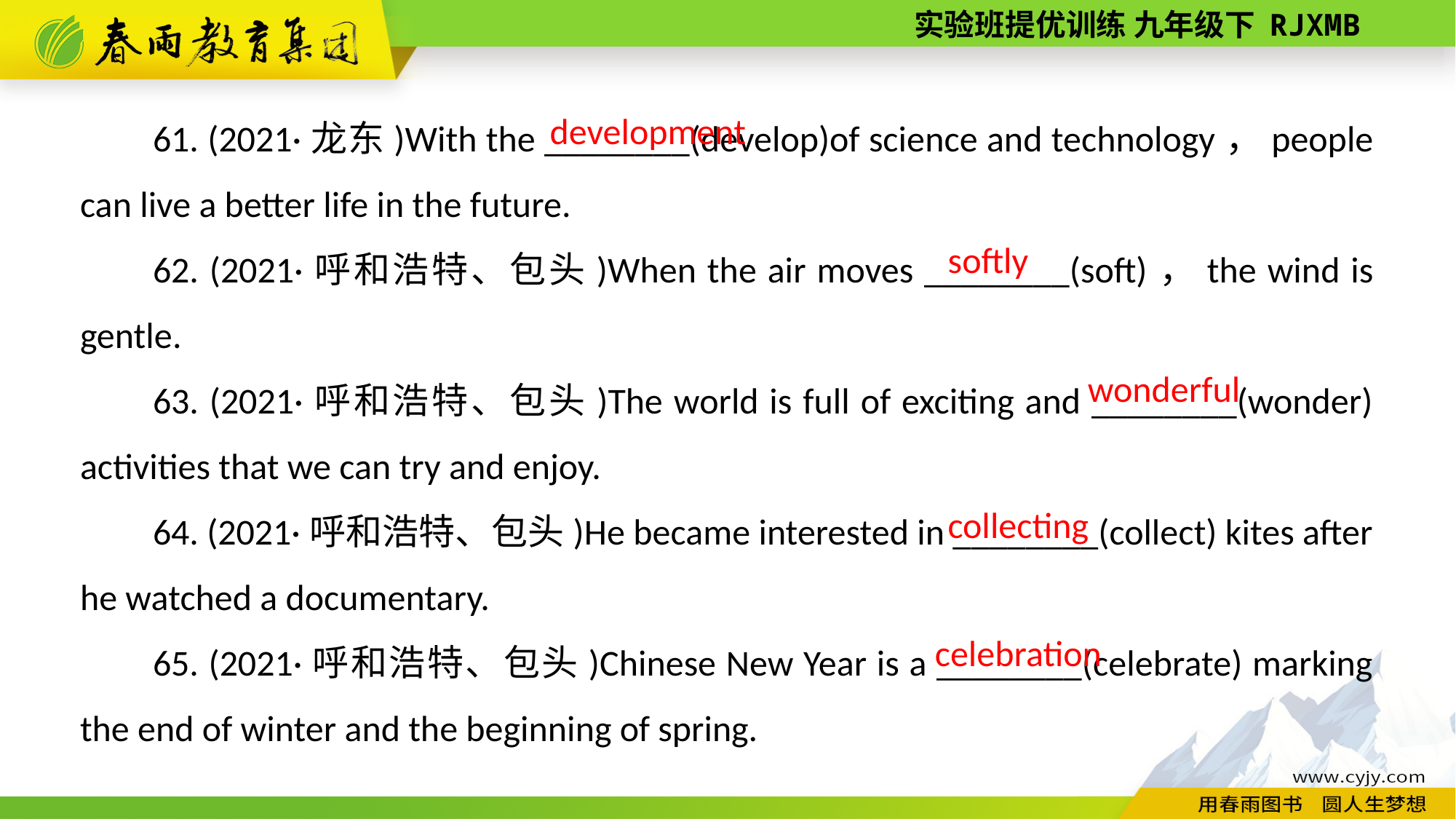

61. (2021·龙东)With the ________(develop)of science and technology，people can live a better life in the future.
62. (2021·呼和浩特、包头)When the air moves ________(soft)，the wind is gentle.
63. (2021·呼和浩特、包头)The world is full of exciting and ________(wonder) activities that we can try and enjoy.
64. (2021·呼和浩特、包头)He became interested in ________(collect) kites after he watched a documentary.
65. (2021·呼和浩特、包头)Chinese New Year is a ________(celebrate) marking the end of winter and the beginning of spring.
development
softly
wonderful
collecting
celebration